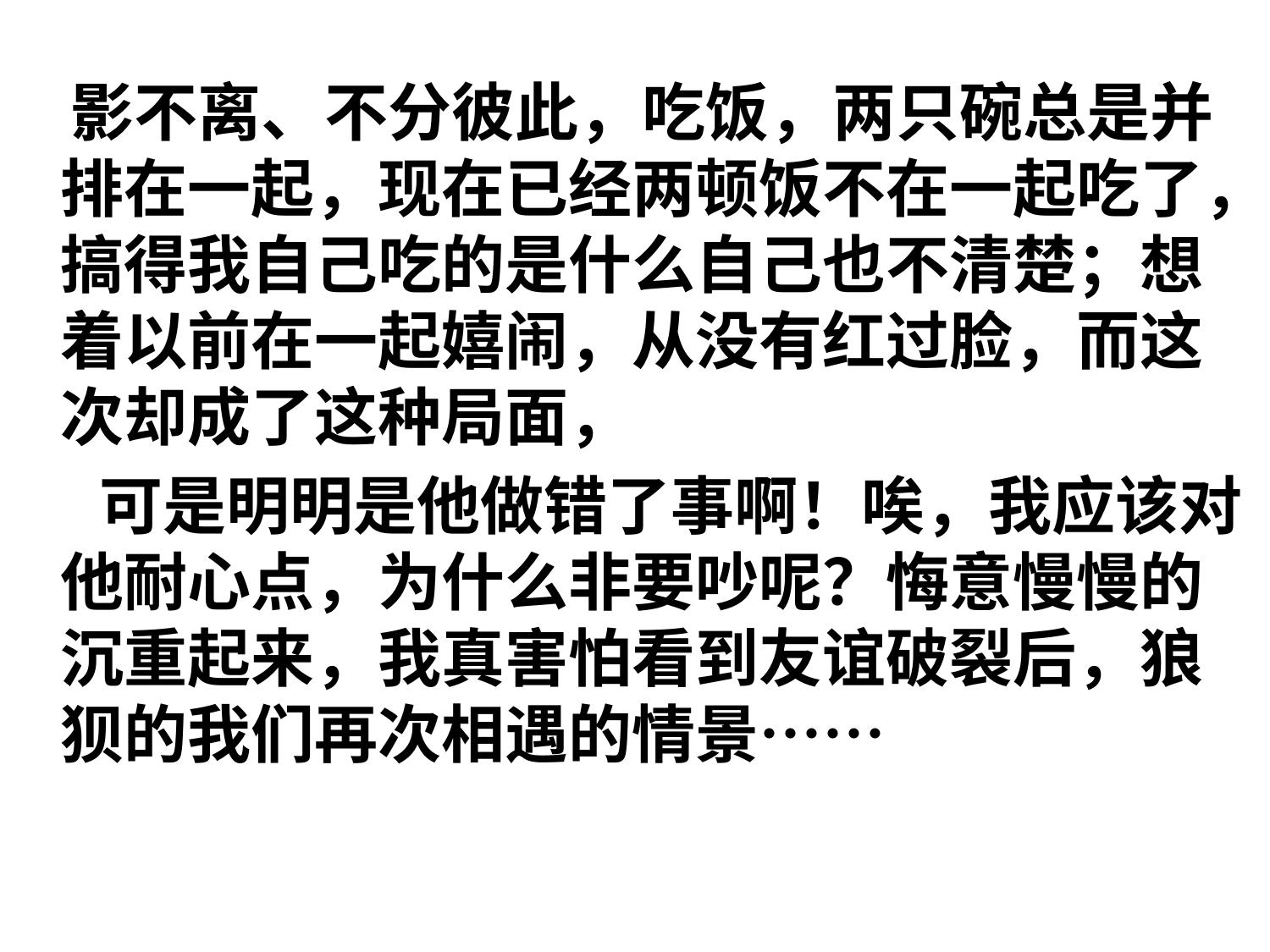

影不离、不分彼此，吃饭，两只碗总是并排在一起，现在已经两顿饭不在一起吃了，搞得我自己吃的是什么自己也不清楚；想着以前在一起嬉闹，从没有红过脸，而这次却成了这种局面，
     可是明明是他做错了事啊！唉，我应该对他耐心点，为什么非要吵呢？悔意慢慢的沉重起来，我真害怕看到友谊破裂后，狼狈的我们再次相遇的情景……